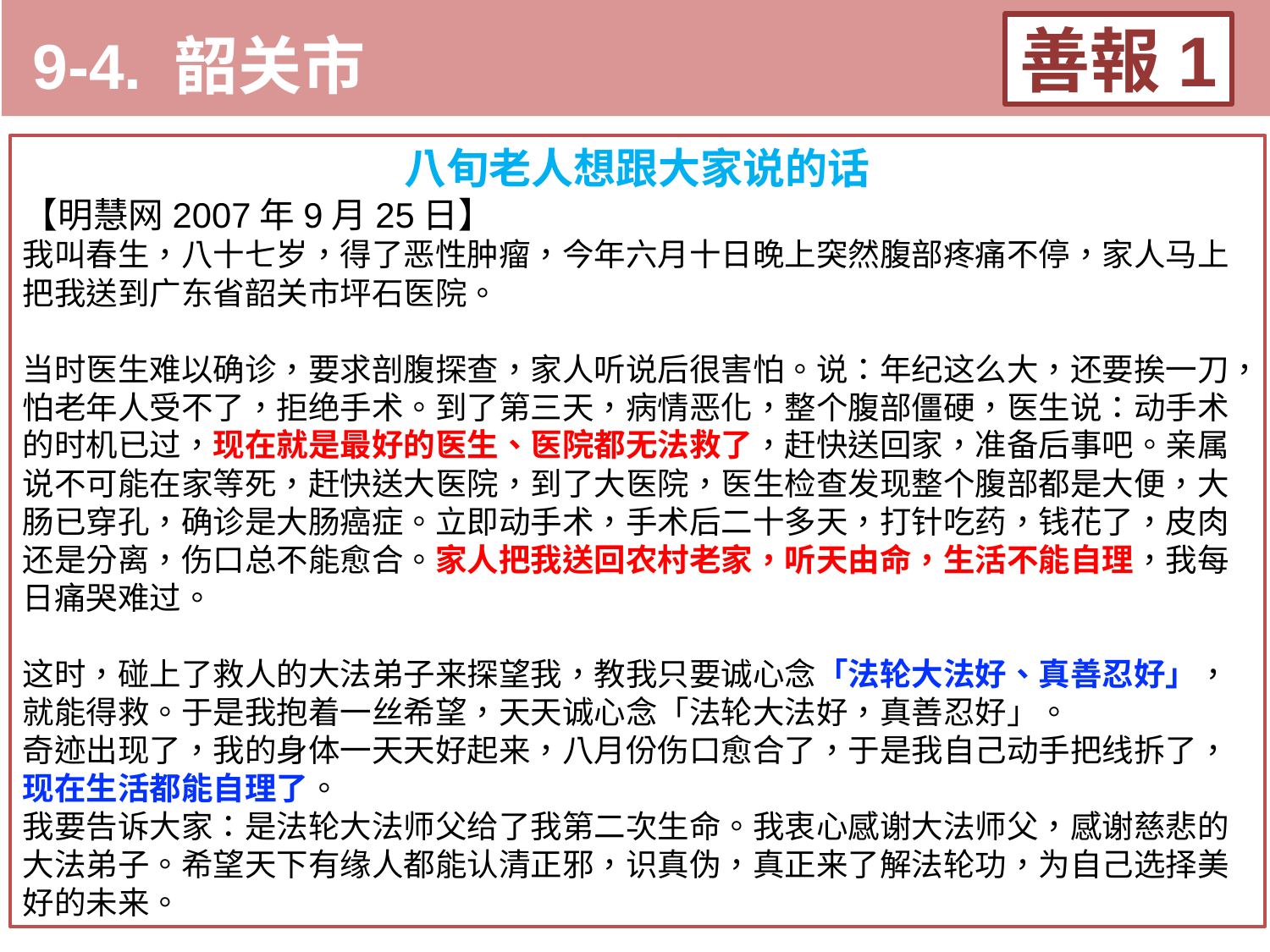

9-4. 韶关市
善報1
11-3. XX市官員惡報實例
八旬老人想跟大家说的话
【明慧网2007年9月25日】
我叫春生，八十七岁，得了恶性肿瘤，今年六月十日晚上突然腹部疼痛不停，家人马上把我送到广东省韶关市坪石医院。

当时医生难以确诊，要求剖腹探查，家人听说后很害怕。说：年纪这么大，还要挨一刀，怕老年人受不了，拒绝手术。到了第三天，病情恶化，整个腹部僵硬，医生说：动手术的时机已过，现在就是最好的医生、医院都无法救了，赶快送回家，准备后事吧。亲属说不可能在家等死，赶快送大医院，到了大医院，医生检查发现整个腹部都是大便，大肠已穿孔，确诊是大肠癌症。立即动手术，手术后二十多天，打针吃药，钱花了，皮肉还是分离，伤口总不能愈合。家人把我送回农村老家，听天由命，生活不能自理，我每日痛哭难过。

这时，碰上了救人的大法弟子来探望我，教我只要诚心念「法轮大法好、真善忍好」，就能得救。于是我抱着一丝希望，天天诚心念「法轮大法好，真善忍好」。
奇迹出现了，我的身体一天天好起来，八月份伤口愈合了，于是我自己动手把线拆了，现在生活都能自理了。
我要告诉大家：是法轮大法师父给了我第二次生命。我衷心感谢大法师父，感谢慈悲的大法弟子。希望天下有缘人都能认清正邪，识真伪，真正来了解法轮功，为自己选择美好的未来。